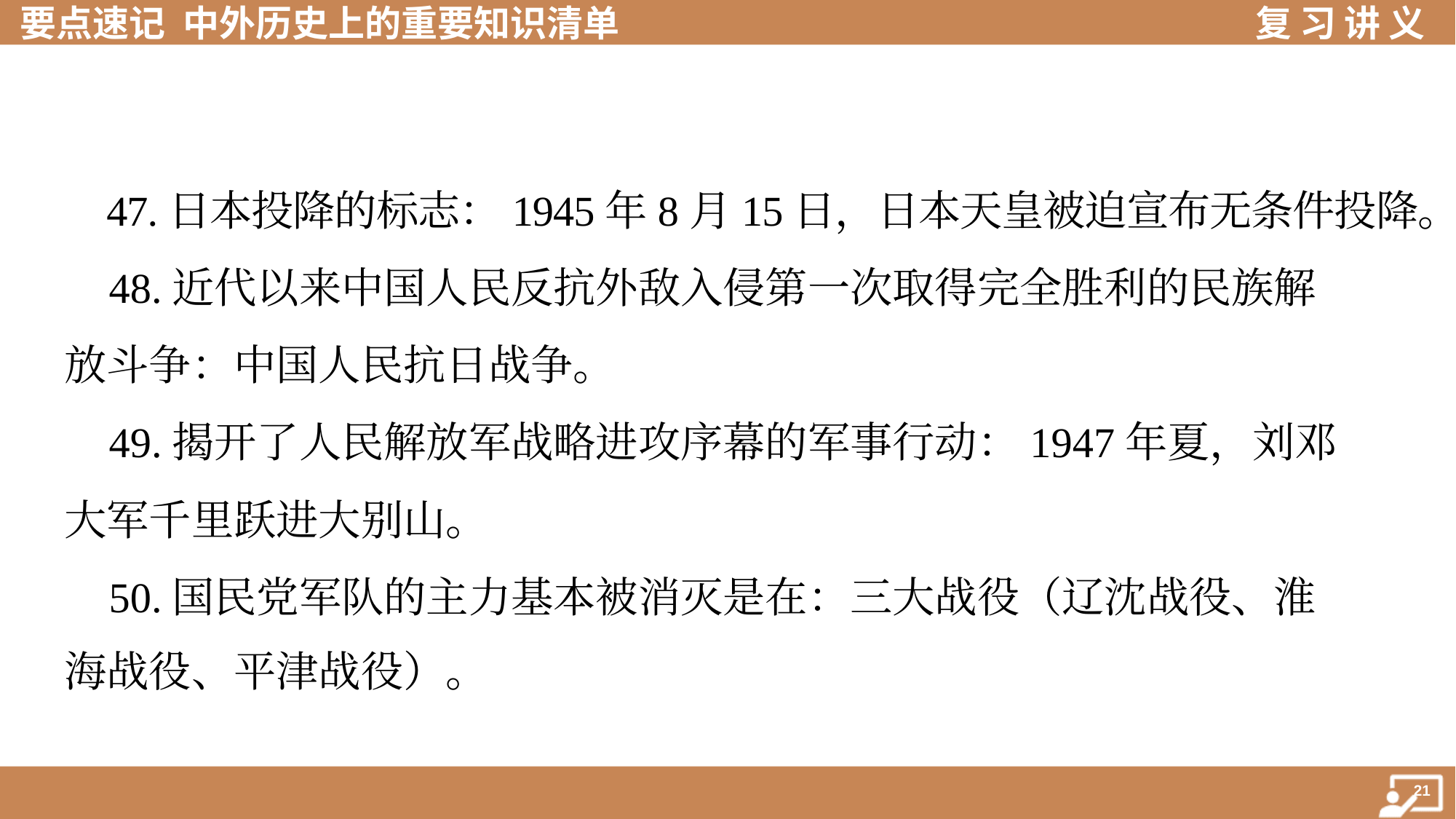

47.日本投降的标志：1945年8月15日，日本天皇被迫宣布无条件投降。
    48.近代以来中国人民反抗外敌入侵第一次取得完全胜利的民族解
放斗争：中国人民抗日战争。
    49.揭开了人民解放军战略进攻序幕的军事行动：1947年夏，刘邓
大军千里跃进大别山。
    50.国民党军队的主力基本被消灭是在：三大战役（辽沈战役、淮
海战役、平津战役）。